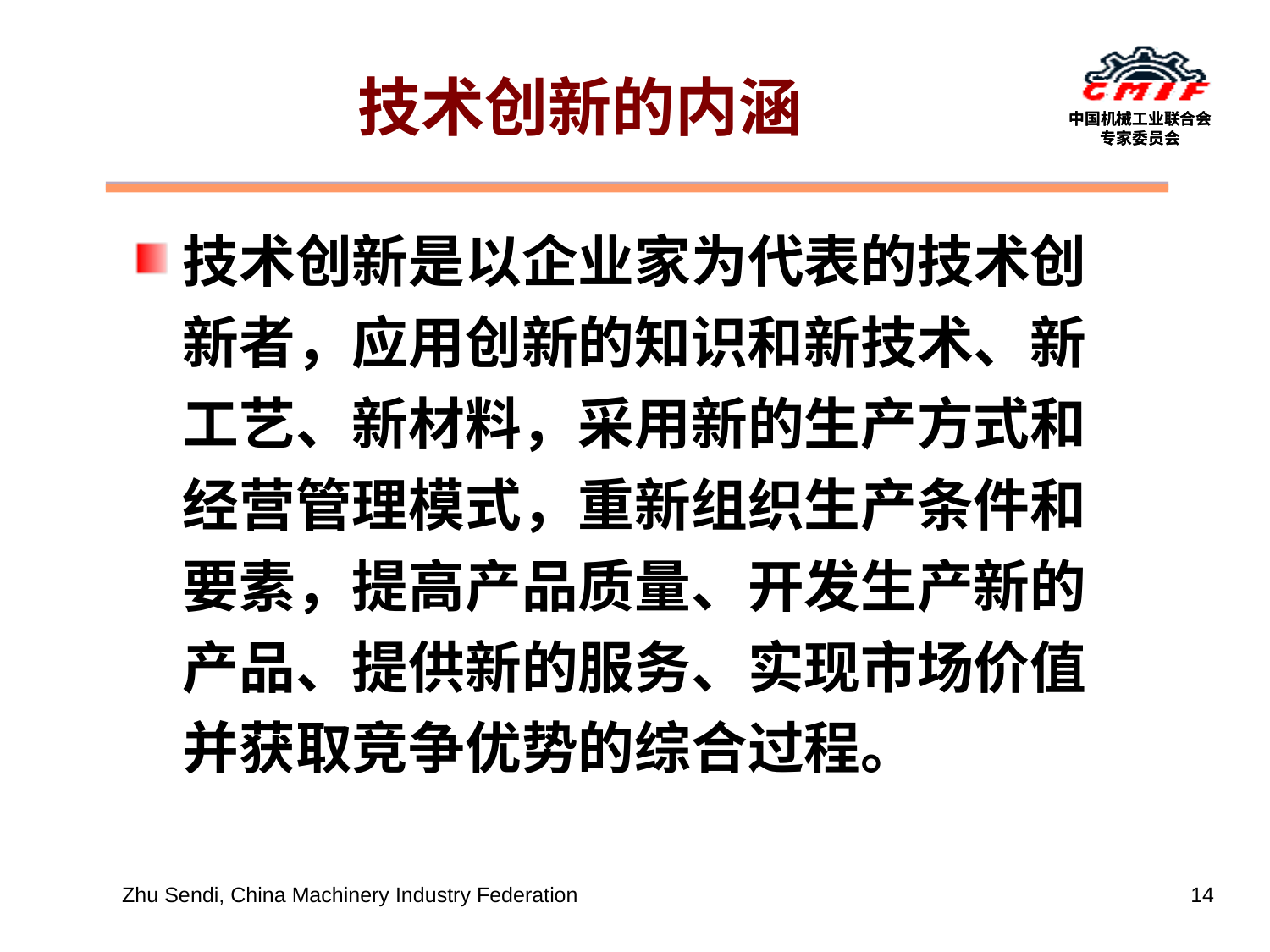

# 技术创新的内涵
技术创新是以企业家为代表的技术创新者，应用创新的知识和新技术、新工艺、新材料，采用新的生产方式和经营管理模式，重新组织生产条件和要素，提高产品质量、开发生产新的产品、提供新的服务、实现市场价值并获取竞争优势的综合过程。
Zhu Sendi, China Machinery Industry Federation

14